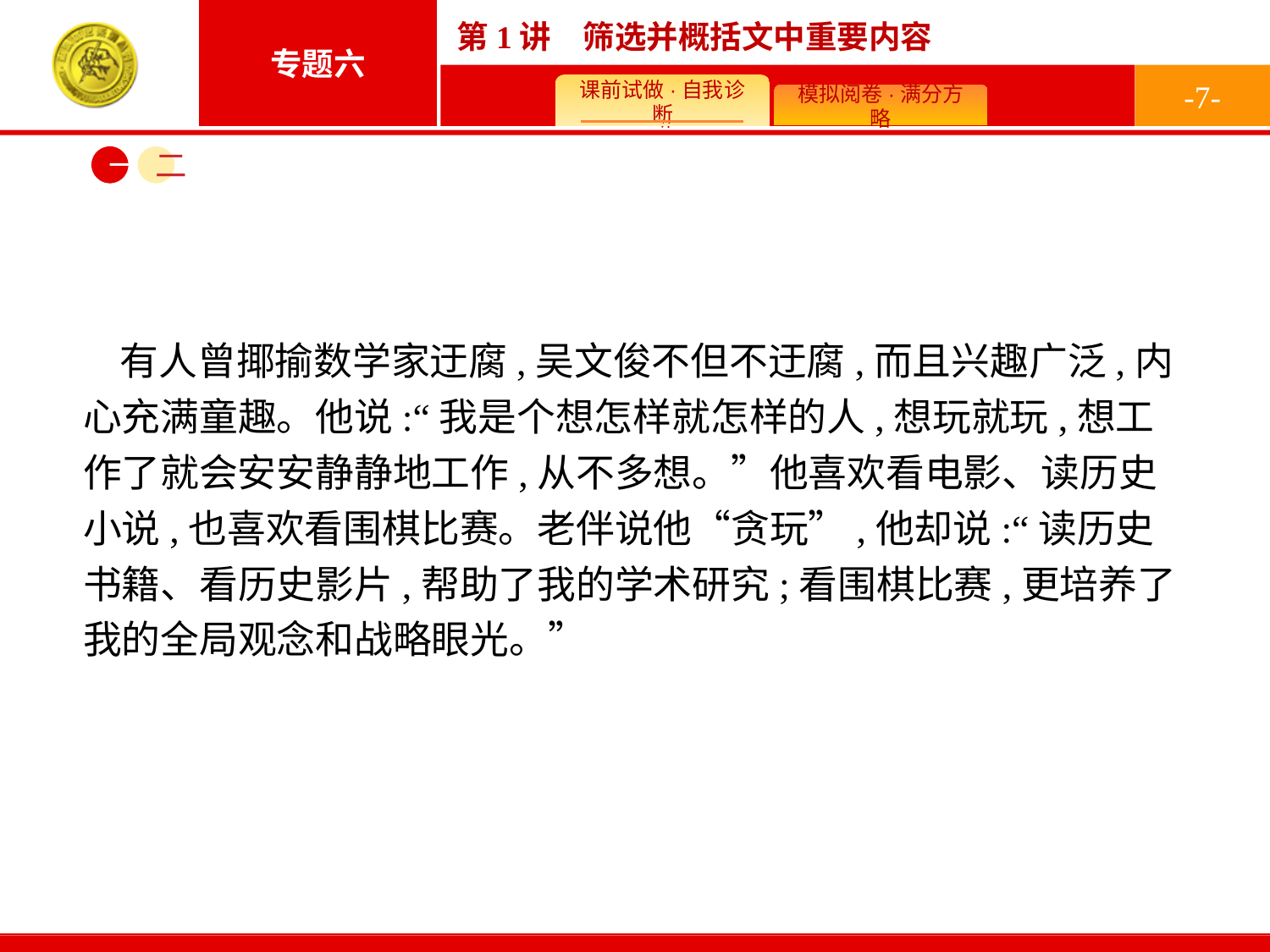

-7-
一
二
有人曾揶揄数学家迂腐,吴文俊不但不迂腐,而且兴趣广泛,内心充满童趣。他说:“我是个想怎样就怎样的人,想玩就玩,想工作了就会安安静静地工作,从不多想。”他喜欢看电影、读历史小说,也喜欢看围棋比赛。老伴说他“贪玩”,他却说:“读历史书籍、看历史影片,帮助了我的学术研究;看围棋比赛,更培养了我的全局观念和战略眼光。”